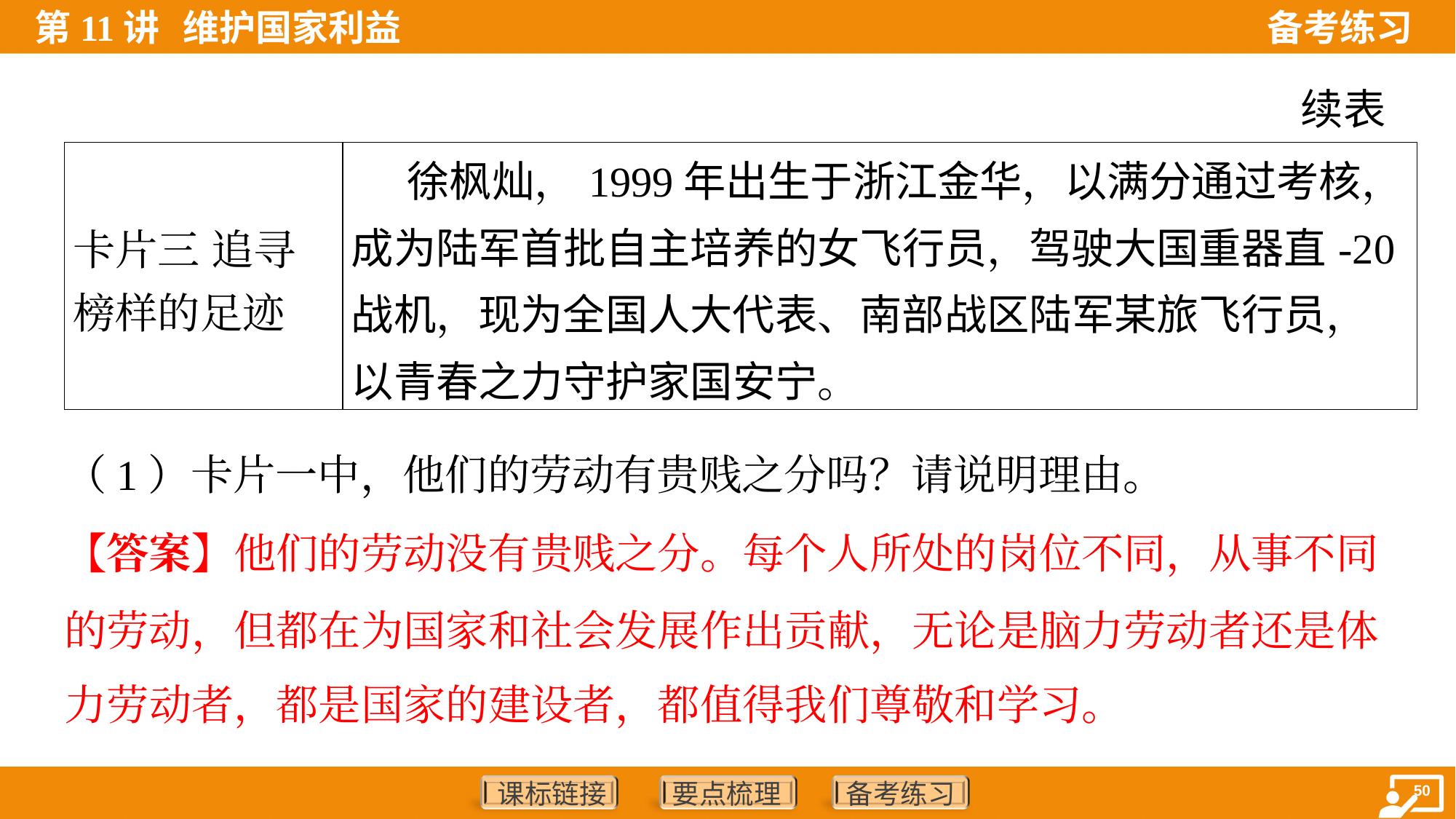

续表
| 卡片三 追寻 榜样的足迹 | 徐枫灿，1999年出生于浙江金华，以满分通过考核，成为陆军首批自主培养的女飞行员，驾驶大国重器直-20战机，现为全国人大代表、南部战区陆军某旅飞行员，以青春之力守护家国安宁。 |
| --- | --- |
（1）卡片一中，他们的劳动有贵贱之分吗？请说明理由。
【答案】他们的劳动没有贵贱之分。每个人所处的岗位不同，从事不同
的劳动，但都在为国家和社会发展作出贡献，无论是脑力劳动者还是体
力劳动者，都是国家的建设者，都值得我们尊敬和学习。